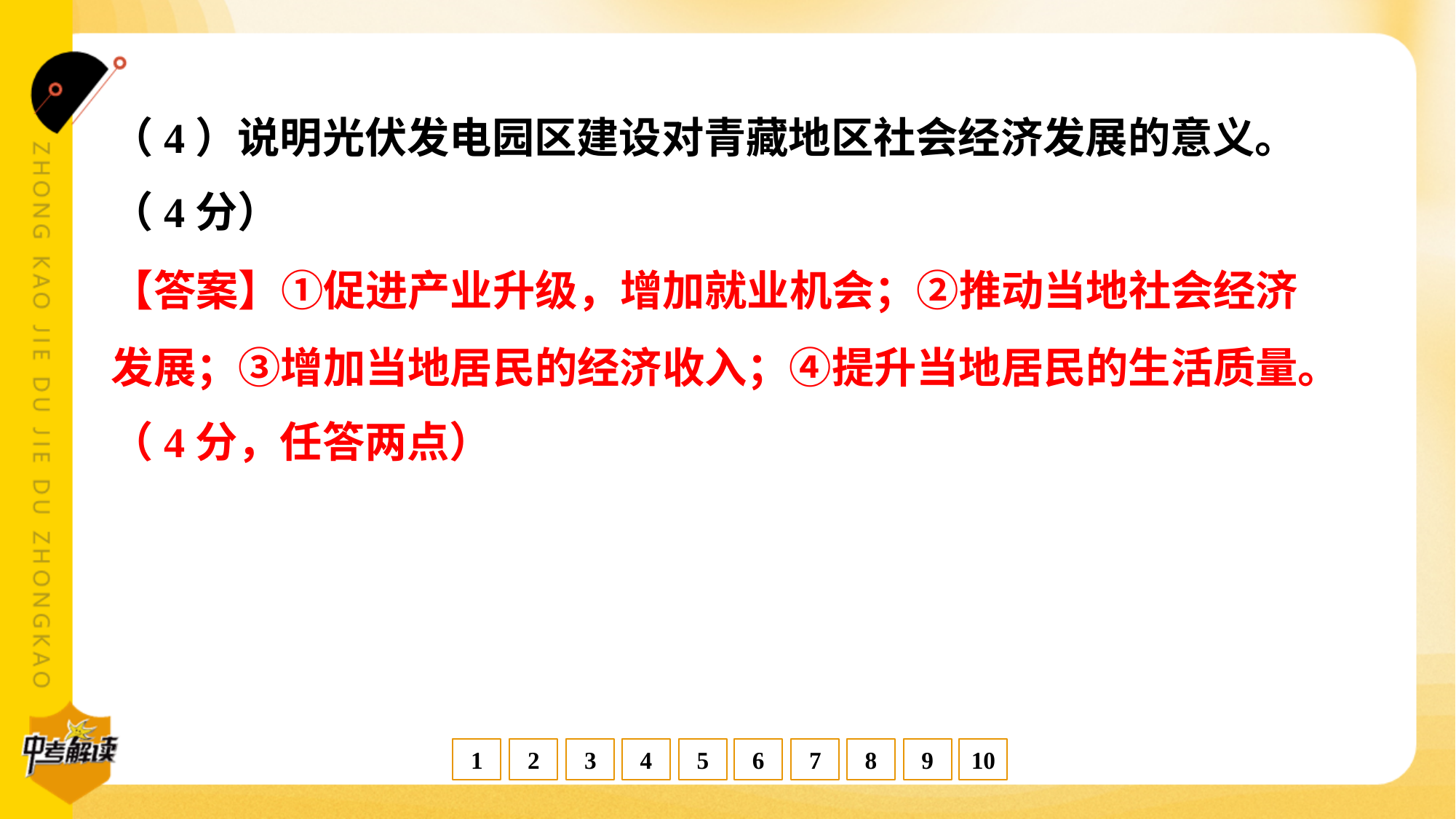

（4）说明光伏发电园区建设对青藏地区社会经济发展的意义。
（4分）
【答案】①促进产业升级，增加就业机会；②推动当地社会经济
发展；③增加当地居民的经济收入；④提升当地居民的生活质量。
（4分，任答两点）